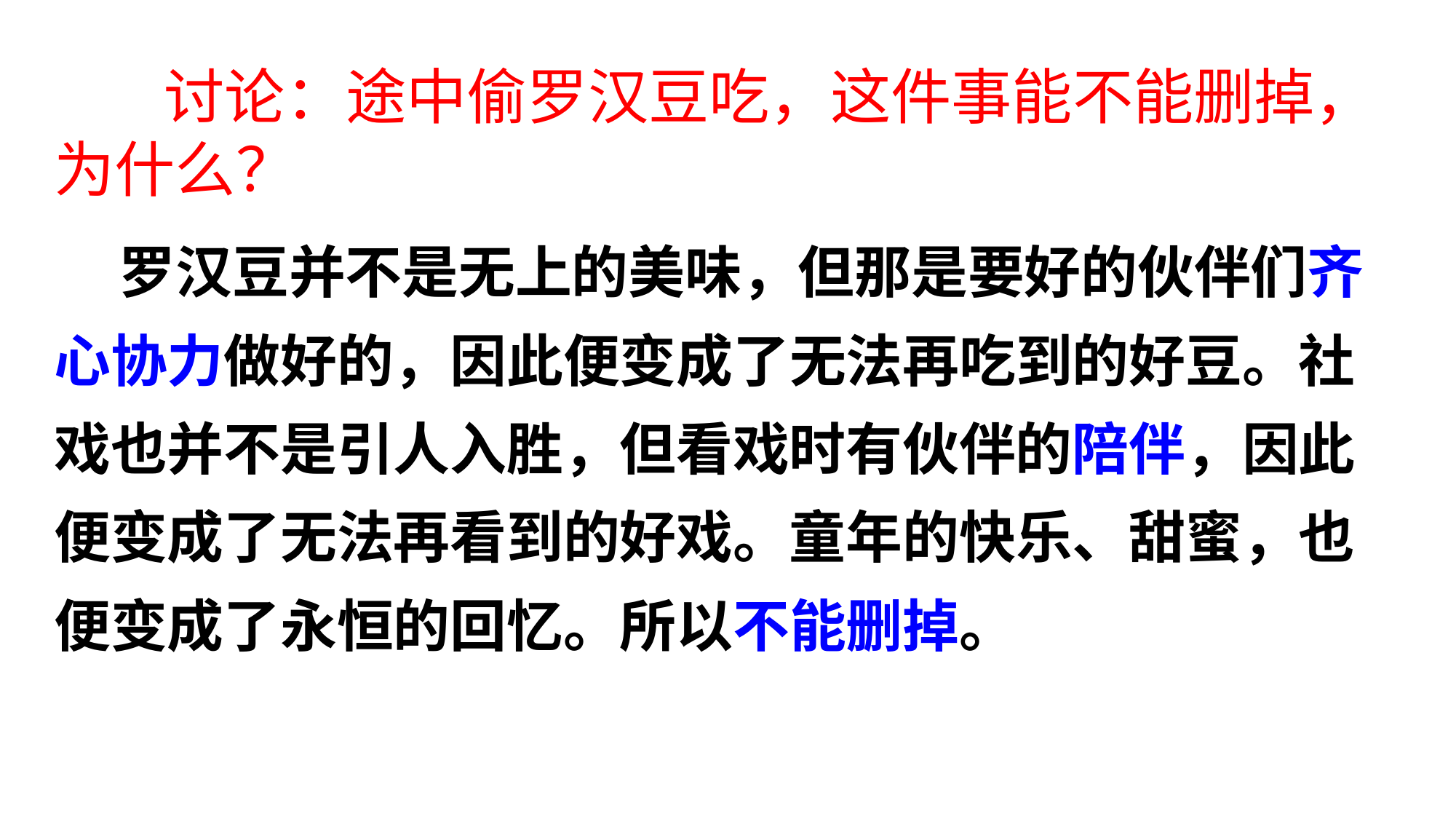

讨论：途中偷罗汉豆吃，这件事能不能删掉，为什么？
    罗汉豆并不是无上的美味，但那是要好的伙伴们齐心协力做好的，因此便变成了无法再吃到的好豆。社戏也并不是引人入胜，但看戏时有伙伴的陪伴，因此便变成了无法再看到的好戏。童年的快乐、甜蜜，也便变成了永恒的回忆。所以不能删掉。